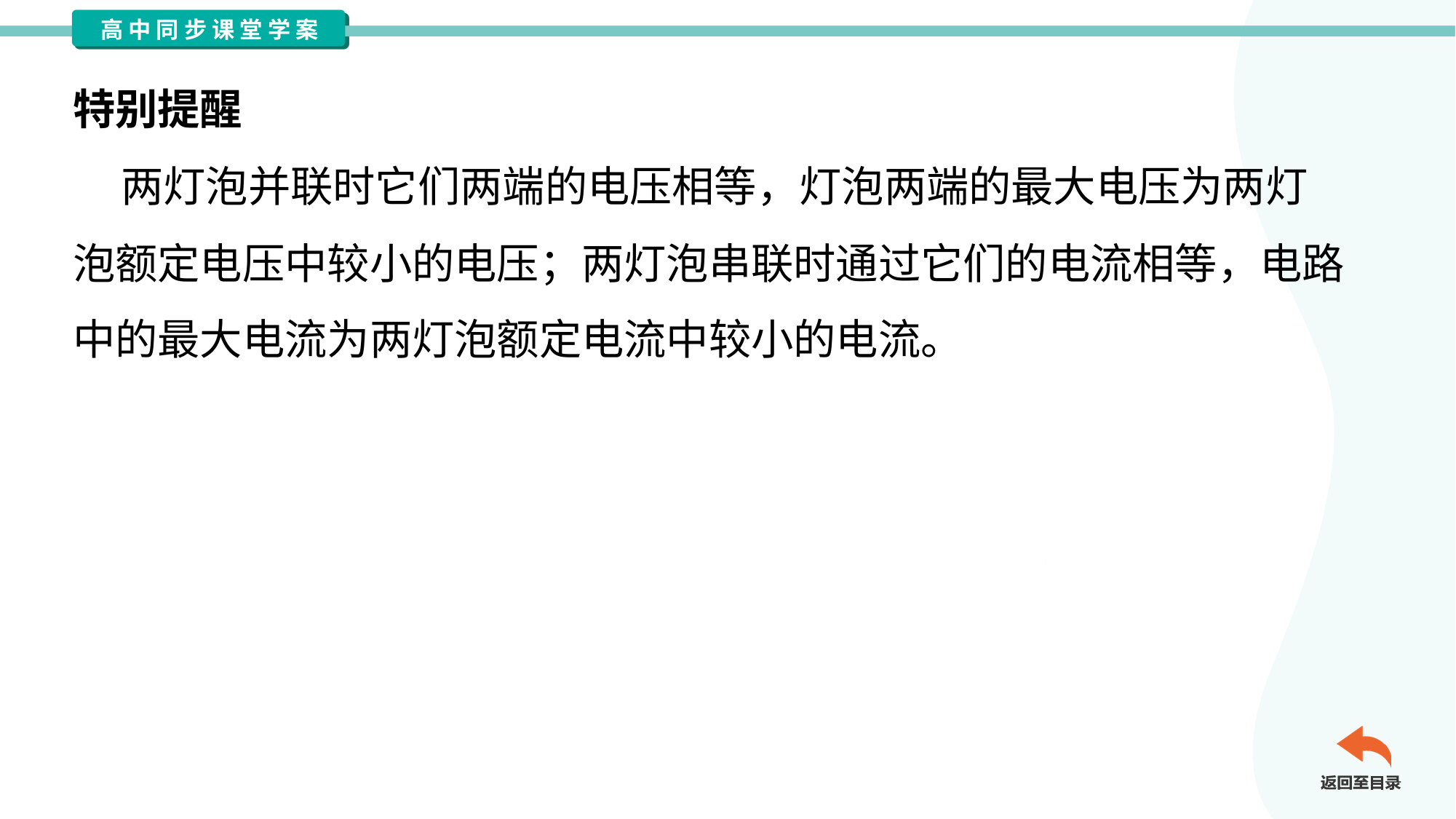

特别提醒
    两灯泡并联时它们两端的电压相等，灯泡两端的最大电压为两灯
泡额定电压中较小的电压；两灯泡串联时通过它们的电流相等，电路
中的最大电流为两灯泡额定电流中较小的电流。